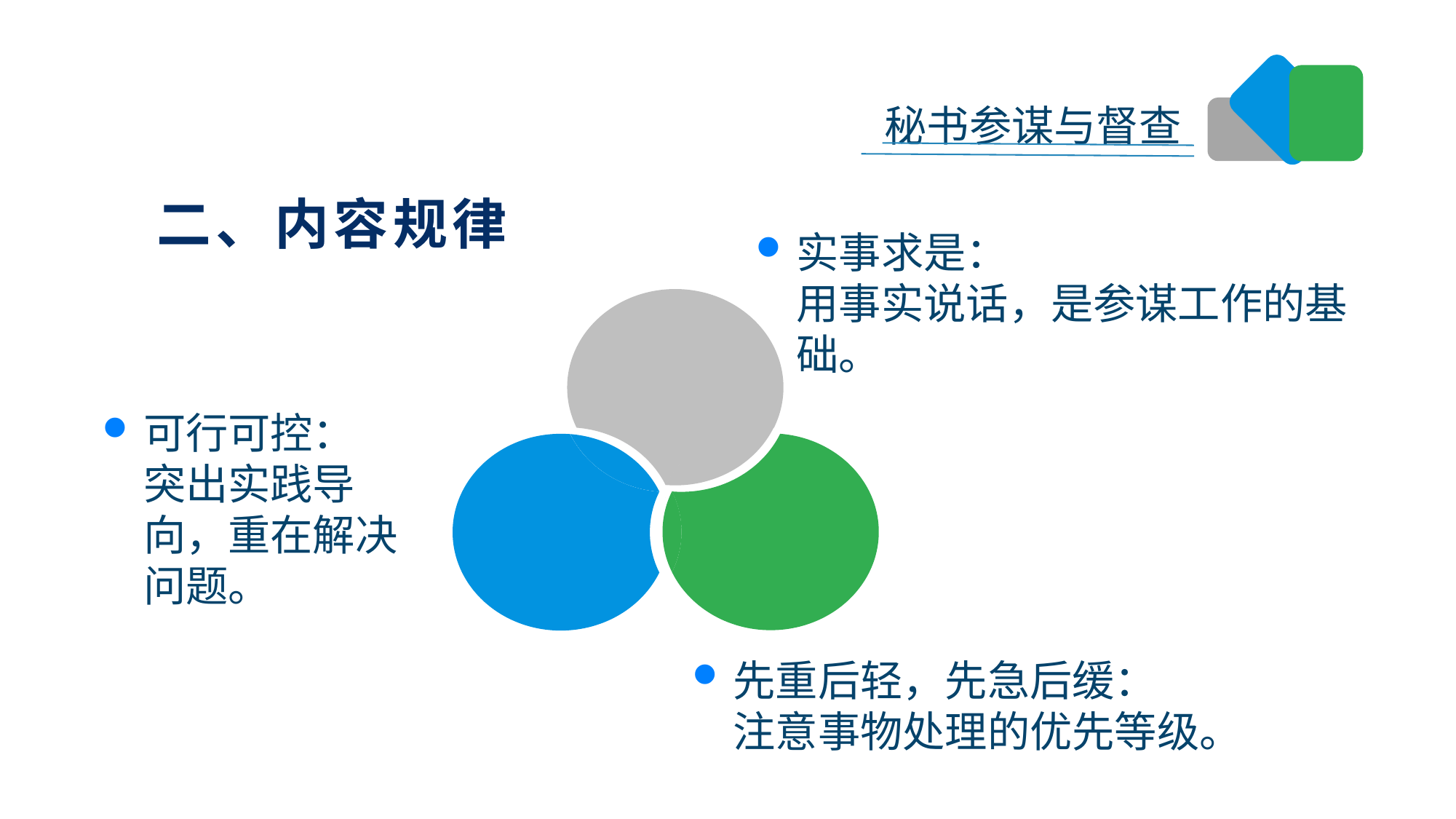

二、内容规律
实事求是：
用事实说话，是参谋工作的基础。

可行可控：
突出实践导向，重在解决问题。
先重后轻，先急后缓：
注意事物处理的优先等级。